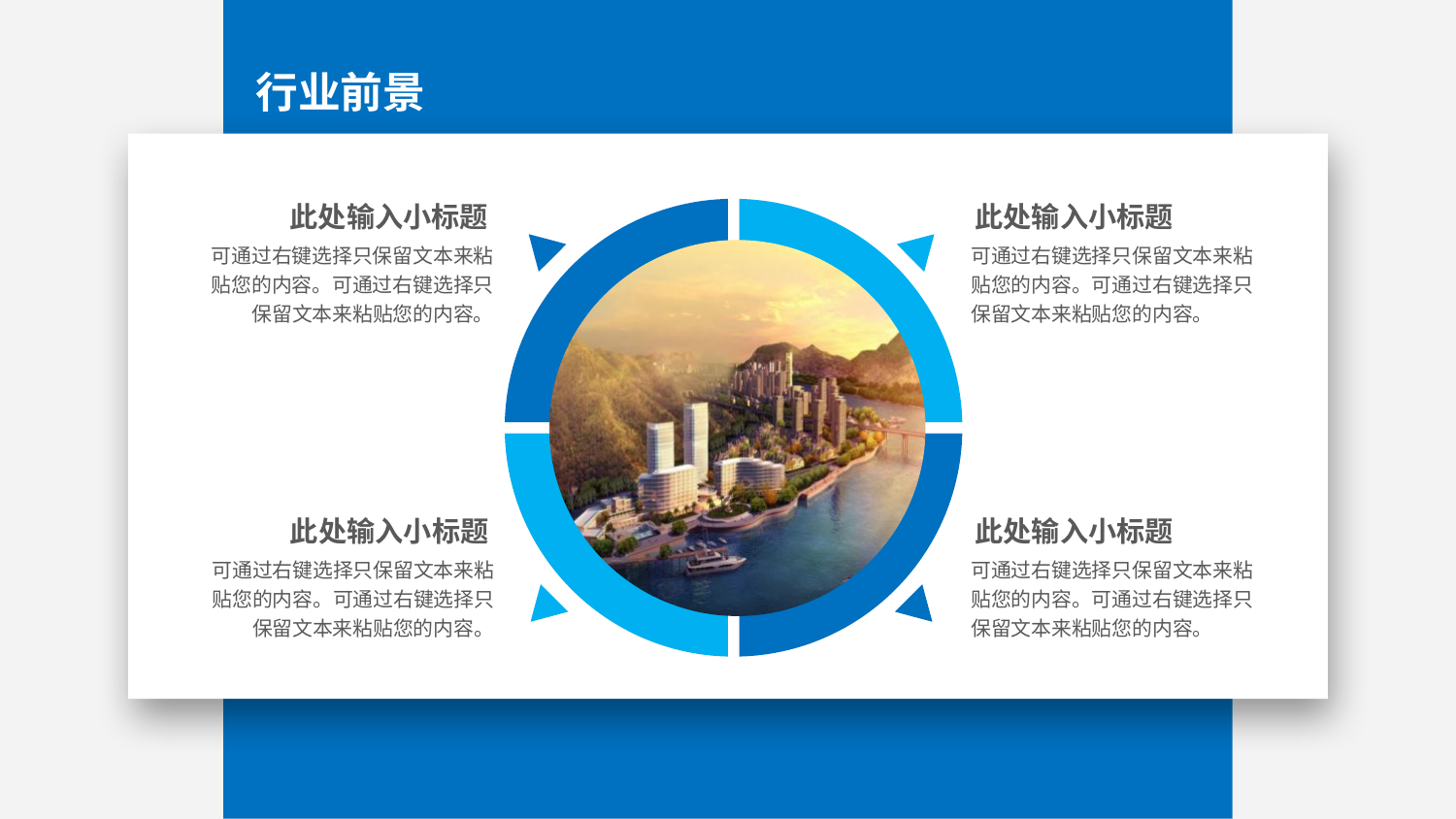

行业前景

此处输入小标题
此处输入小标题

可通过右键选择只保留文本来粘贴您的内容。可通过右键选择只保留文本来粘贴您的内容。
可通过右键选择只保留文本来粘贴您的内容。可通过右键选择只保留文本来粘贴您的内容。

此处输入小标题
此处输入小标题
可通过右键选择只保留文本来粘贴您的内容。可通过右键选择只保留文本来粘贴您的内容。
可通过右键选择只保留文本来粘贴您的内容。可通过右键选择只保留文本来粘贴您的内容。